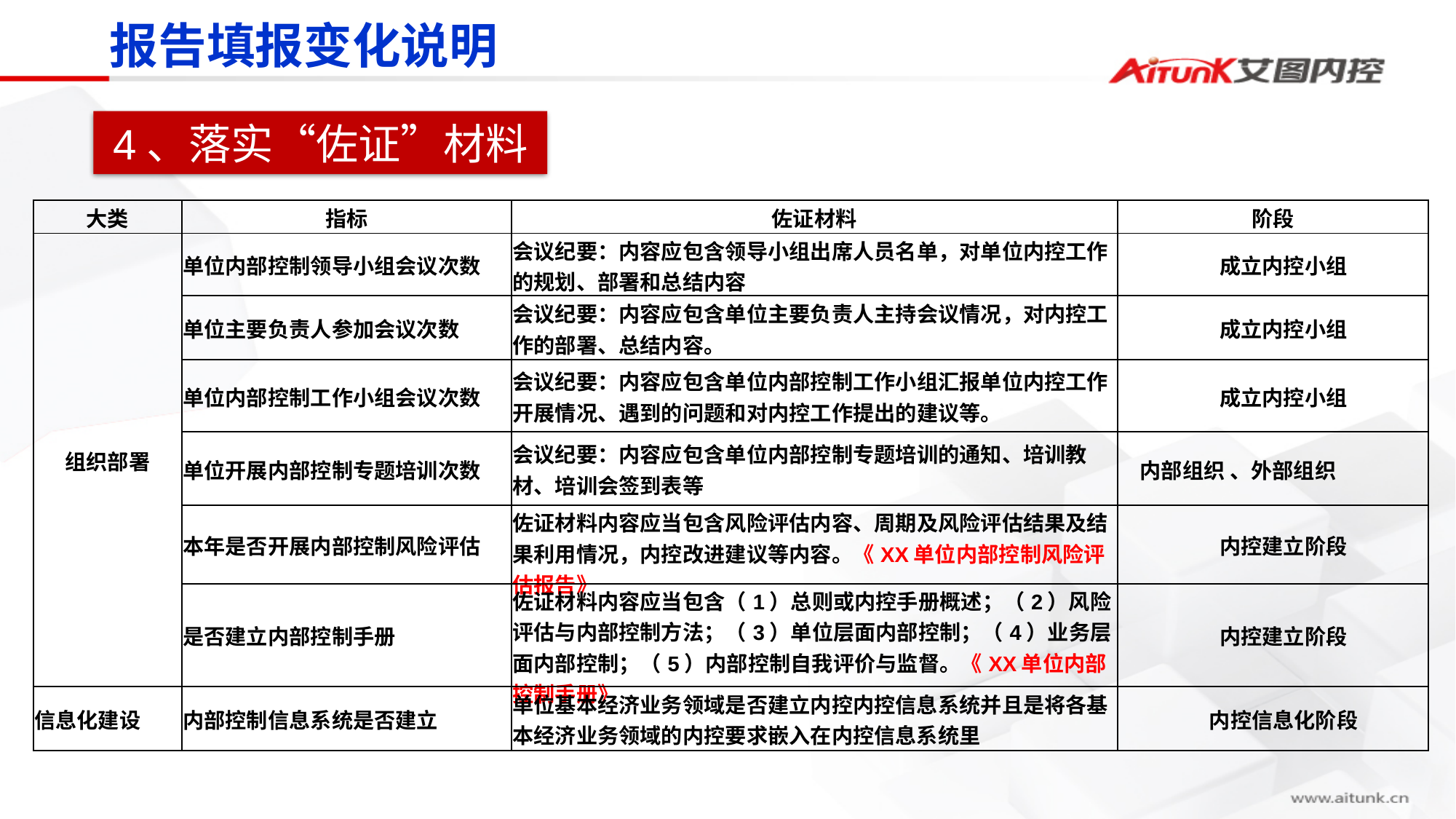

报告填报变化说明

4、落实“佐证”材料
| 大类 | 指标 | 佐证材料 | 阶段 |
| --- | --- | --- | --- |
| 组织部署 | 单位内部控制领导小组会议次数 | 会议纪要：内容应包含领导小组出席人员名单，对单位内控工作的规划、部署和总结内容 | 成立内控小组 |
|  | 单位主要负责人参加会议次数 | 会议纪要：内容应包含单位主要负责人主持会议情况，对内控工作的部署、总结内容。 | 成立内控小组 |
|  | 单位内部控制工作小组会议次数 | 会议纪要：内容应包含单位内部控制工作小组汇报单位内控工作开展情况、遇到的问题和对内控工作提出的建议等。 | 成立内控小组 |
|  | 单位开展内部控制专题培训次数 | 会议纪要：内容应包含单位内部控制专题培训的通知、培训教材、培训会签到表等 | 内部组织 、外部组织 |
|  | 本年是否开展内部控制风险评估 | 佐证材料内容应当包含风险评估内容、周期及风险评估结果及结果利用情况，内控改进建议等内容。《XX单位内部控制风险评估报告》 | 内控建立阶段 |
|  | 是否建立内部控制手册 | 佐证材料内容应当包含（1）总则或内控手册概述；（2）风险评估与内部控制方法；（3）单位层面内部控制；（4）业务层面内部控制；（5）内部控制自我评价与监督。《XX单位内部控制手册》 | 内控建立阶段 |
| 信息化建设 | 内部控制信息系统是否建立 | 单位基本经济业务领域是否建立内控内控信息系统并且是将各基本经济业务领域的内控要求嵌入在内控信息系统里 | 内控信息化阶段 |